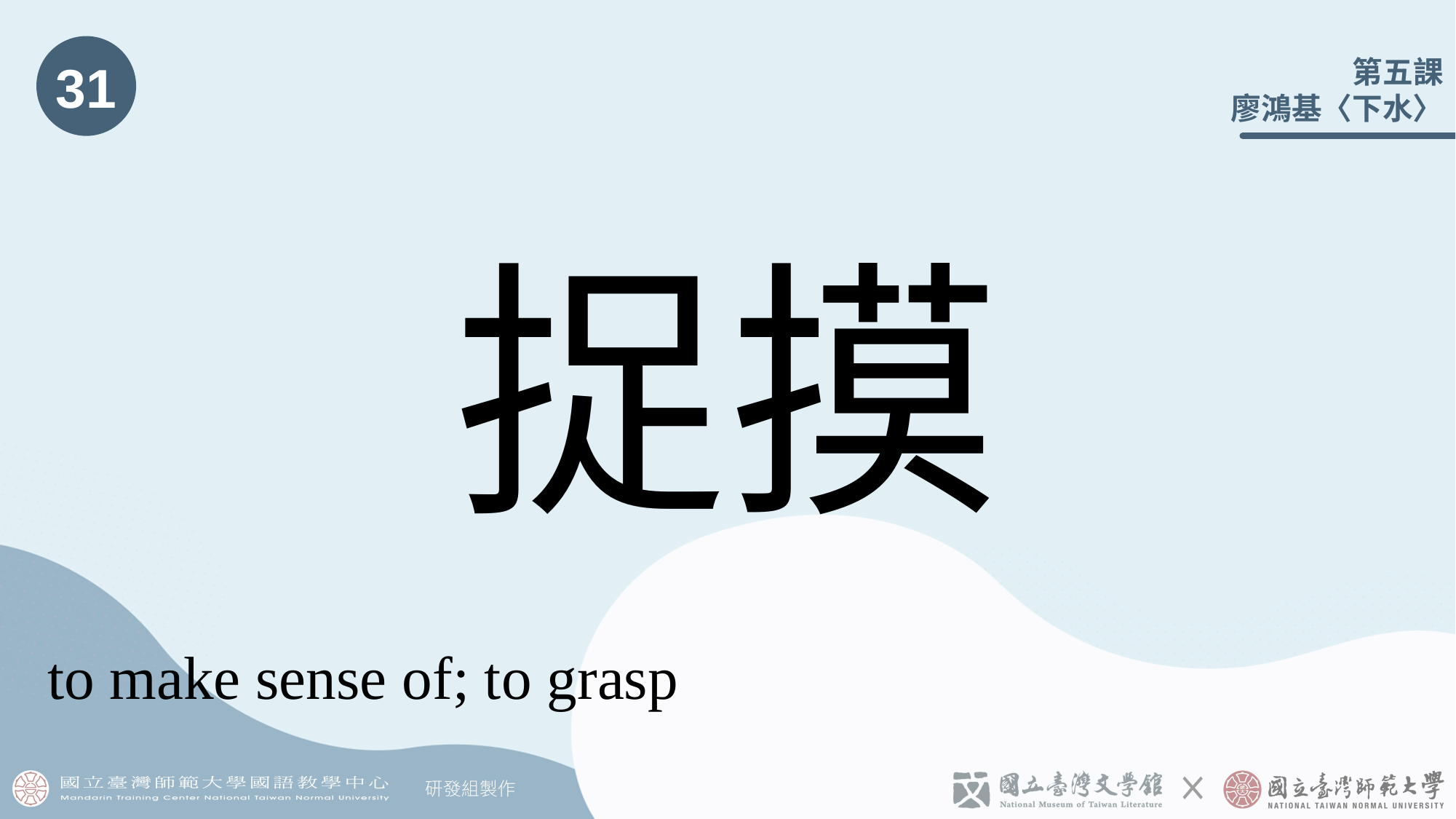

31
# 捉摸
to make sense of; to grasp